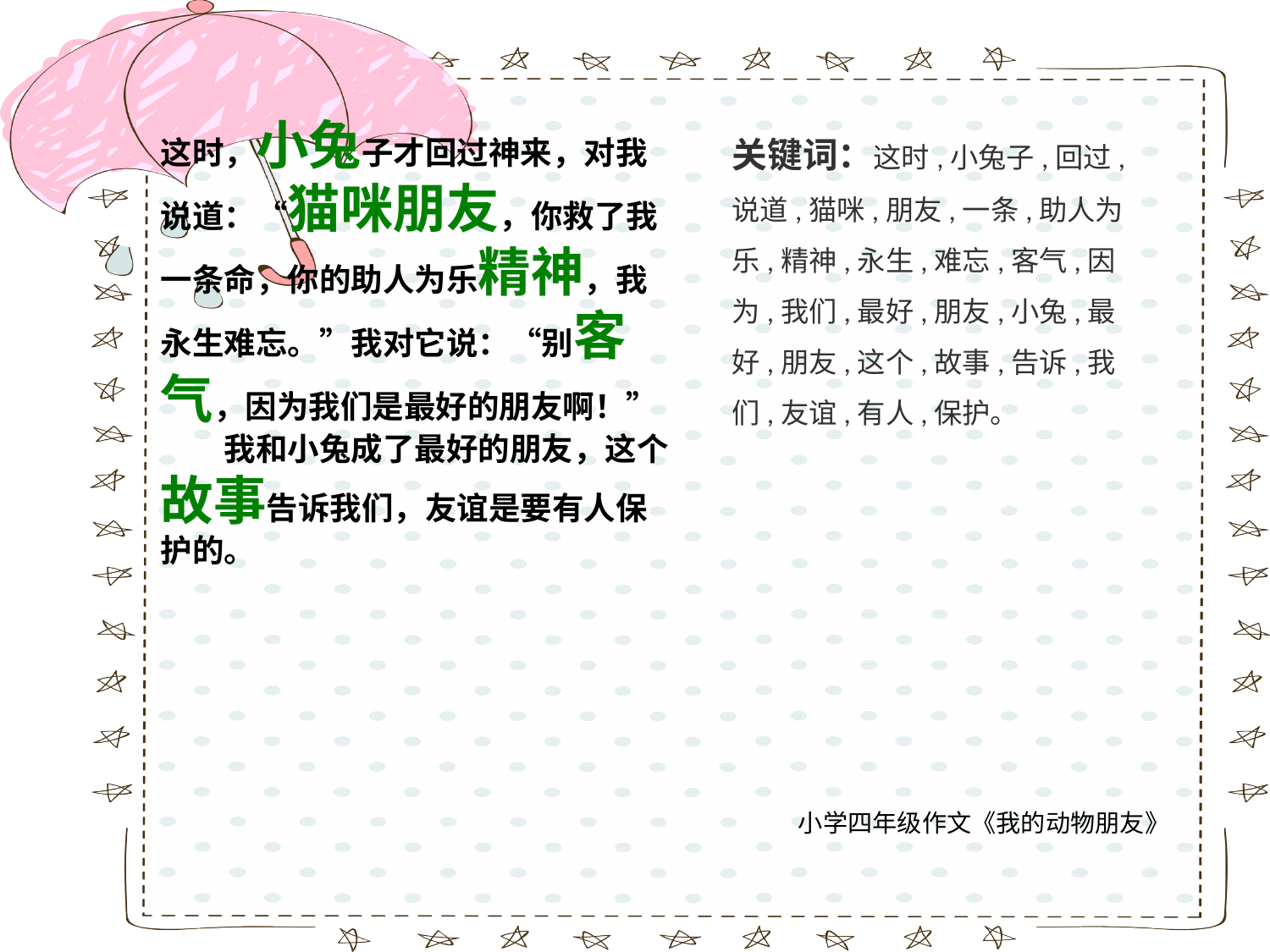

这时，小兔子才回过神来，对我说道：“猫咪朋友，你救了我一条命，你的助人为乐精神，我永生难忘。”我对它说：“别客气，因为我们是最好的朋友啊！”
　　我和小兔成了最好的朋友，这个故事告诉我们，友谊是要有人保护的。
关键词：这时,小兔子,回过,说道,猫咪,朋友,一条,助人为乐,精神,永生,难忘,客气,因为,我们,最好,朋友,小兔,最好,朋友,这个,故事,告诉,我们,友谊,有人,保护。
小学四年级作文《我的动物朋友》